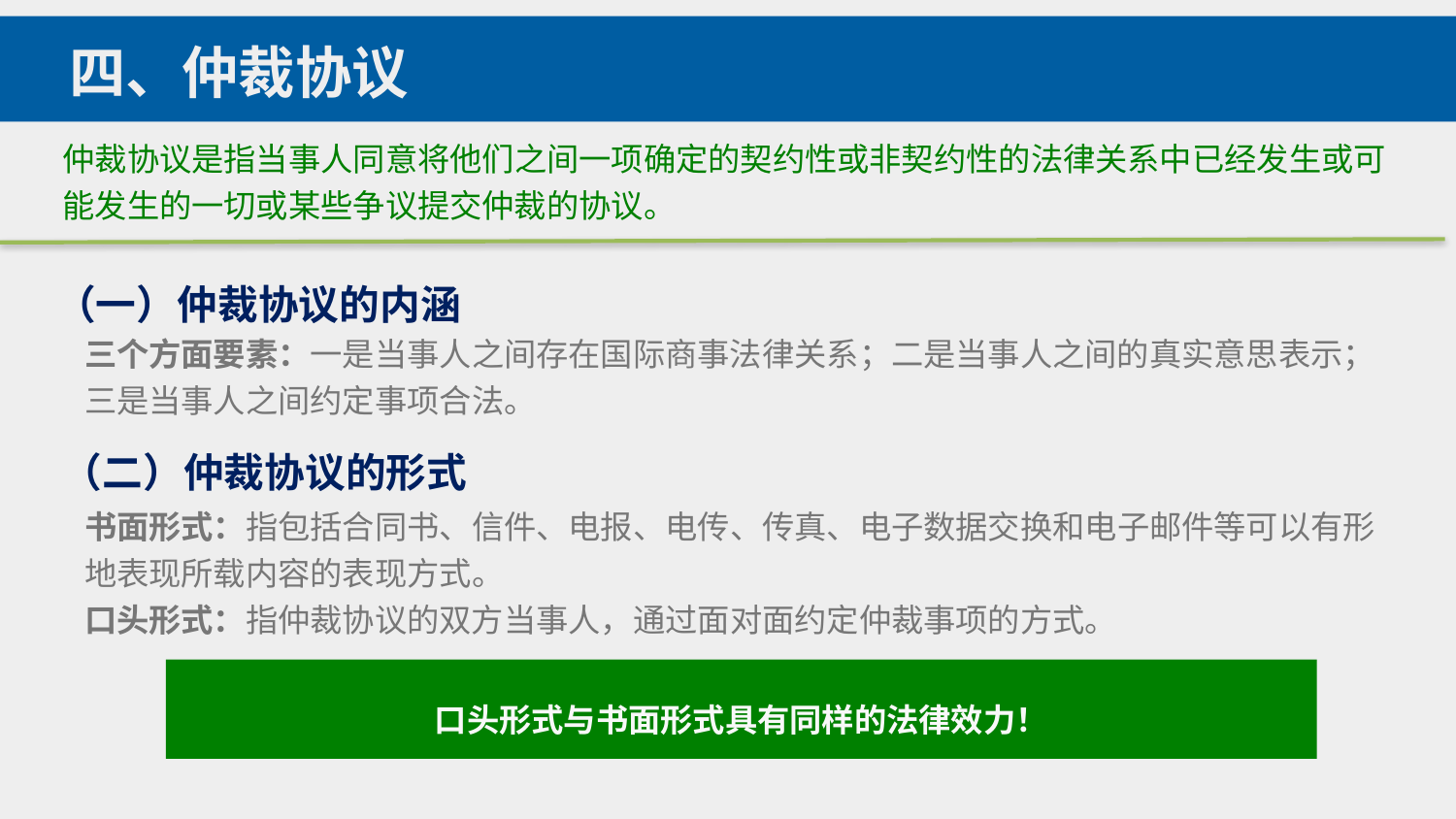

四、仲裁协议
仲裁协议是指当事人同意将他们之间一项确定的契约性或非契约性的法律关系中已经发生或可能发生的一切或某些争议提交仲裁的协议。
（一）仲裁协议的内涵
三个方面要素：一是当事人之间存在国际商事法律关系；二是当事人之间的真实意思表示；三是当事人之间约定事项合法。
（二）仲裁协议的形式
书面形式：指包括合同书、信件、电报、电传、传真、电子数据交换和电子邮件等可以有形地表现所载内容的表现方式。
口头形式：指仲裁协议的双方当事人，通过面对面约定仲裁事项的方式。
口头形式与书面形式具有同样的法律效力！